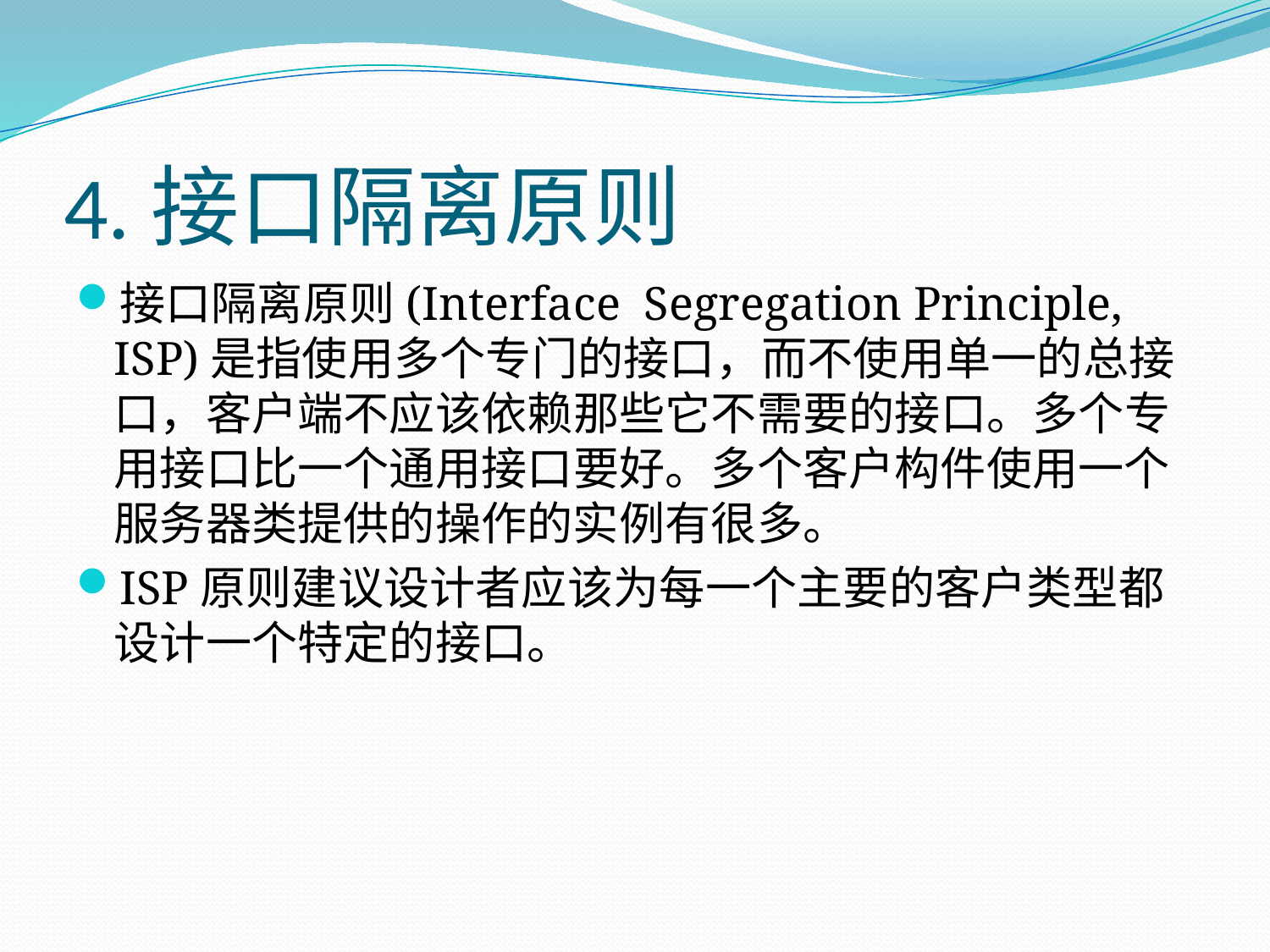

# 4.接口隔离原则
接口隔离原则(Interface  Segregation Principle, ISP)是指使用多个专门的接口，而不使用单一的总接口，客户端不应该依赖那些它不需要的接口。多个专用接口比一个通用接口要好。多个客户构件使用一个服务器类提供的操作的实例有很多。
ISP原则建议设计者应该为每一个主要的客户类型都设计一个特定的接口。